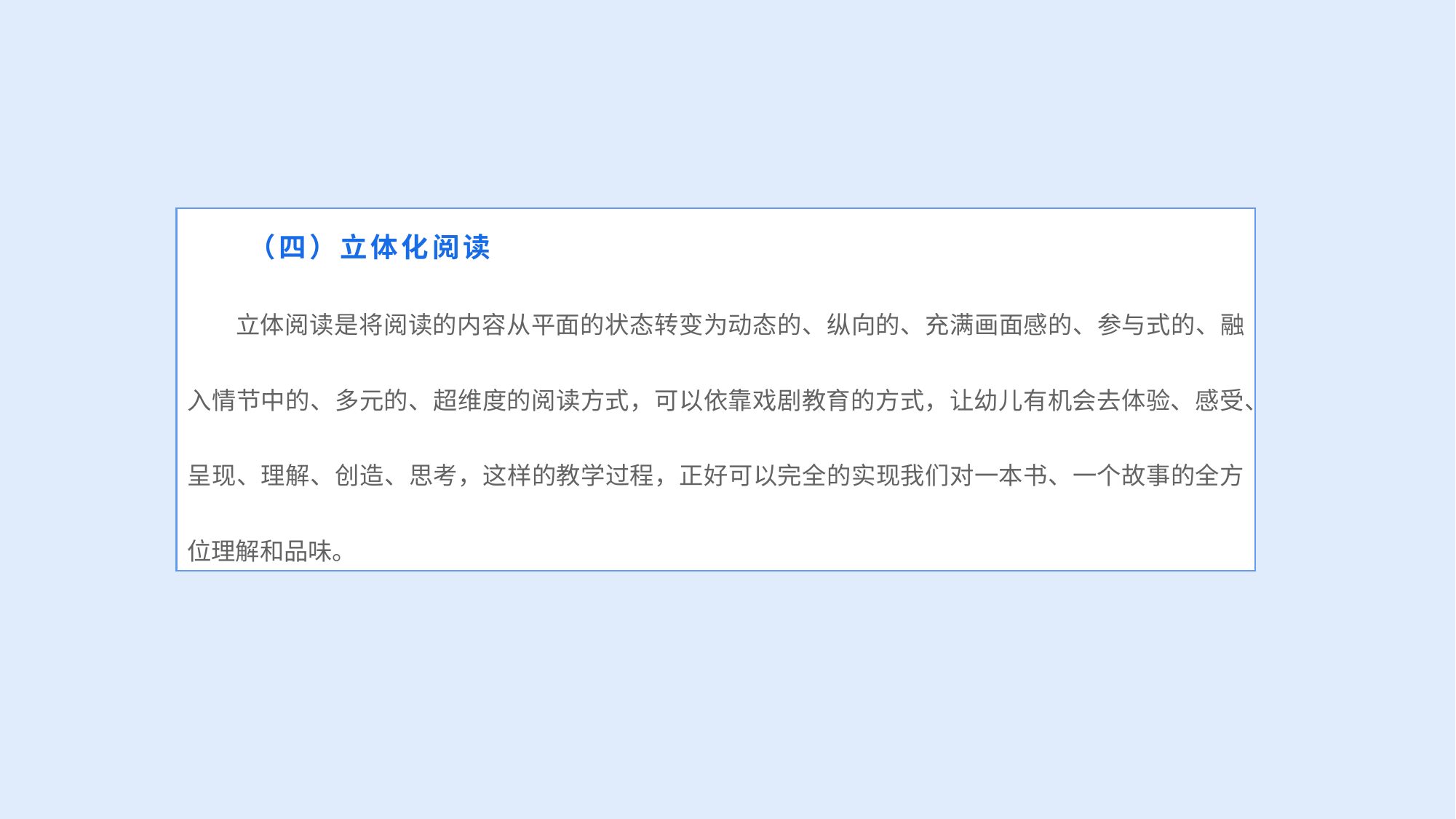

（四）立体化阅读
立体阅读是将阅读的内容从平面的状态转变为动态的、纵向的、充满画面感的、参与式的、融入情节中的、多元的、超维度的阅读方式，可以依靠戏剧教育的方式，让幼儿有机会去体验、感受、呈现、理解、创造、思考，这样的教学过程，正好可以完全的实现我们对一本书、一个故事的全方位理解和品味。